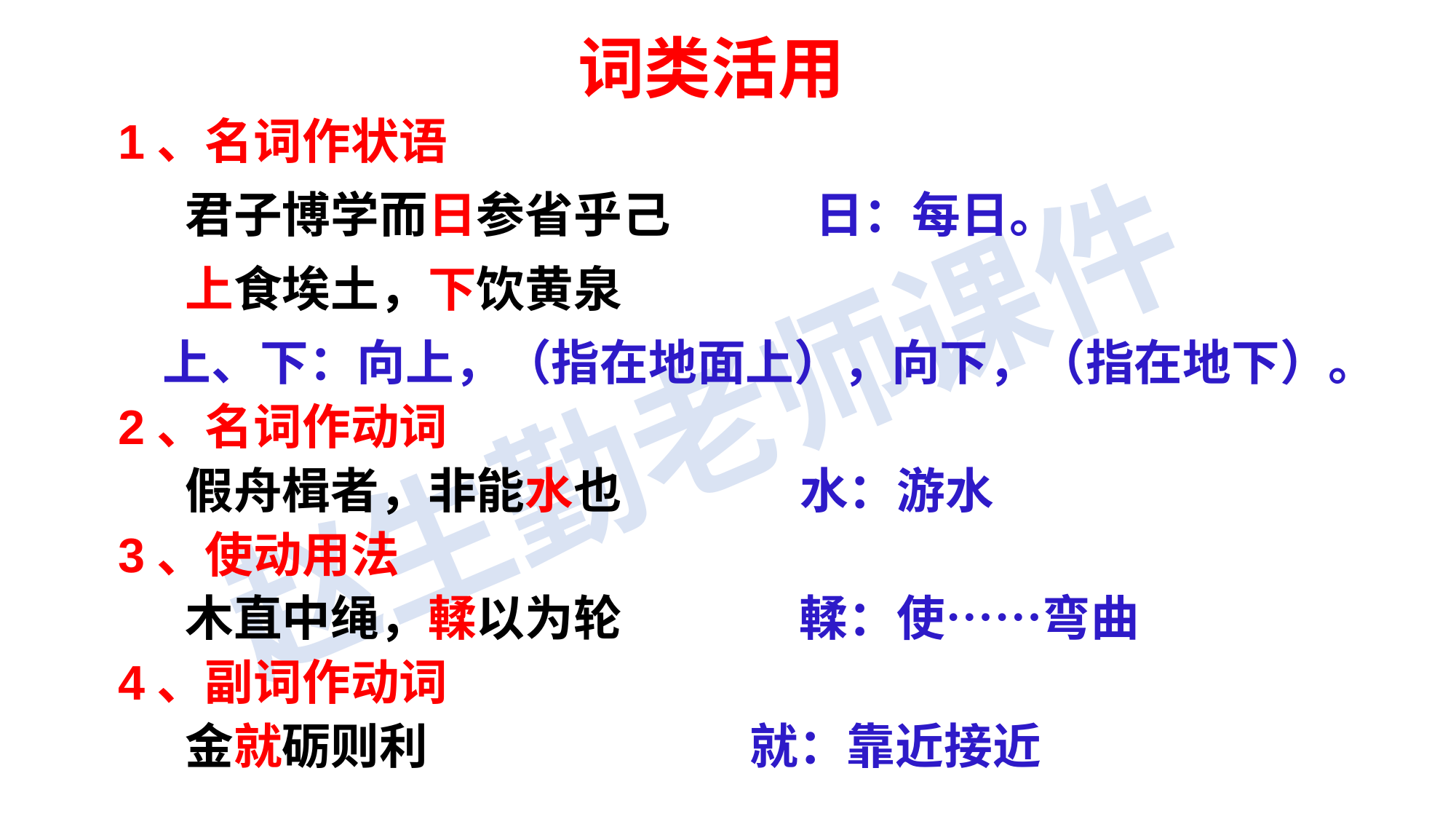

# 词类活用
1、名词作状语
     君子博学而日参省乎己             日：每日。
     上食埃土，下饮黄泉
   上、下：向上，（指在地面上），向下，（指在地下）。
2、名词作动词
     假舟楫者，非能水也                水：游水
3、使动用法
     木直中绳，輮以为轮                輮：使……弯曲
4、副词作动词
     金就砺则利                             就：靠近接近